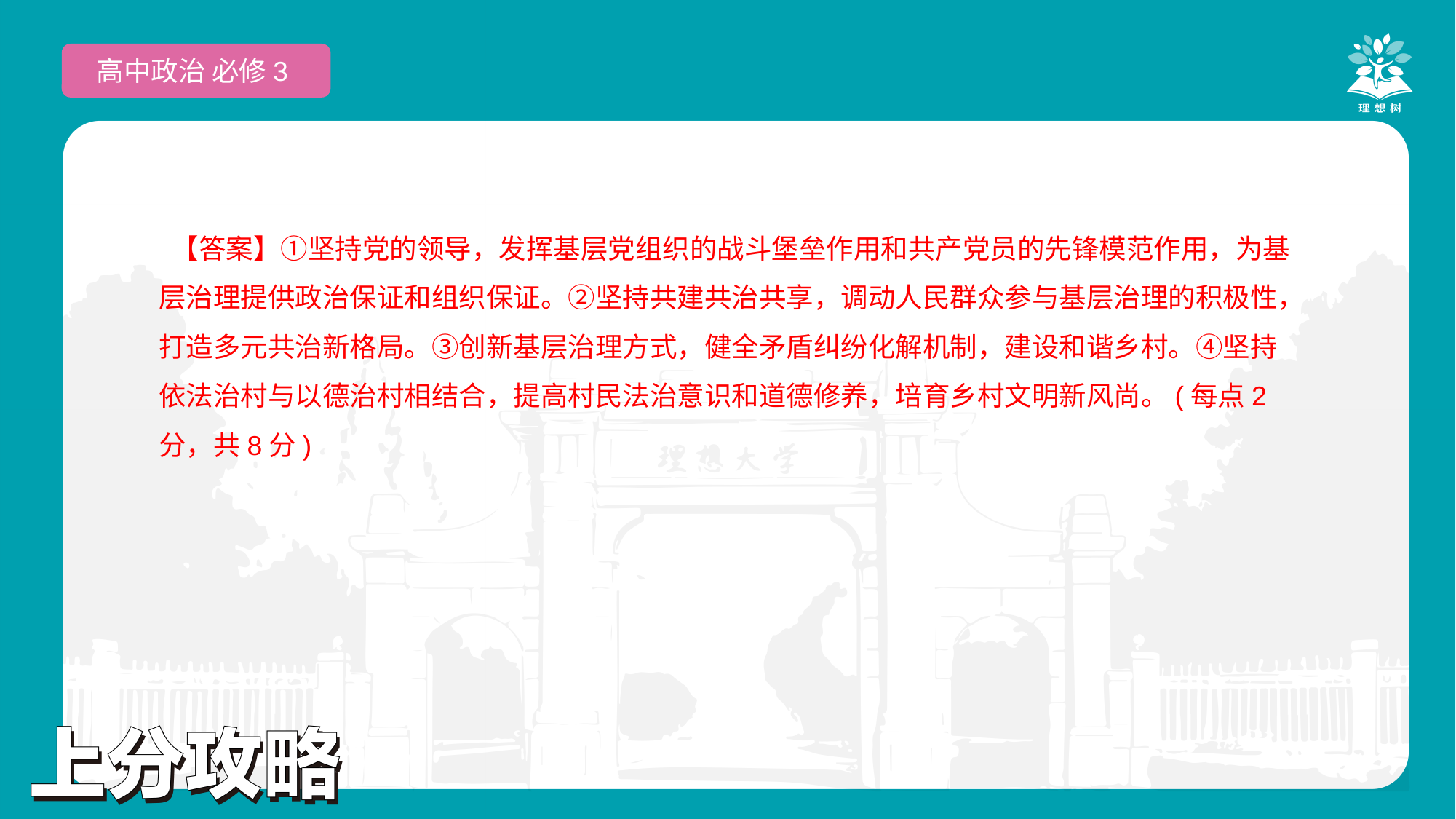

高中政治 必修3
 【答案】①坚持党的领导，发挥基层党组织的战斗堡垒作用和共产党员的先锋模范作用，为基层治理提供政治保证和组织保证。②坚持共建共治共享，调动人民群众参与基层治理的积极性，打造多元共治新格局。③创新基层治理方式，健全矛盾纠纷化解机制，建设和谐乡村。④坚持依法治村与以德治村相结合，提高村民法治意识和道德修养，培育乡村文明新风尚。(每点2分，共8分)